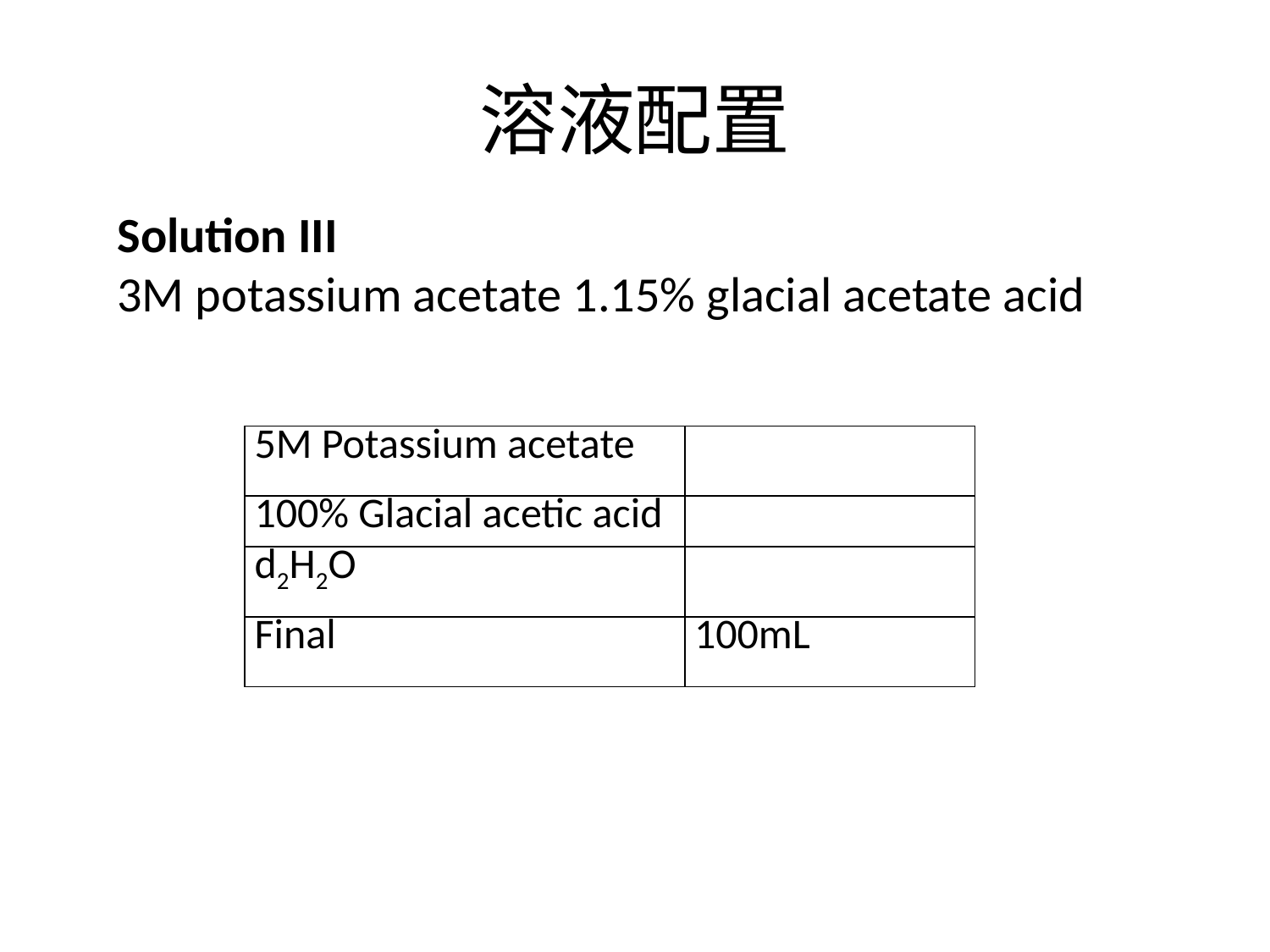

# 溶液配置
Solution III
3M potassium acetate 1.15% glacial acetate acid
| 5M Potassium acetate |  |
| --- | --- |
| 100% Glacial acetic acid |  |
| d2H2O |  |
| Final | 100mL |